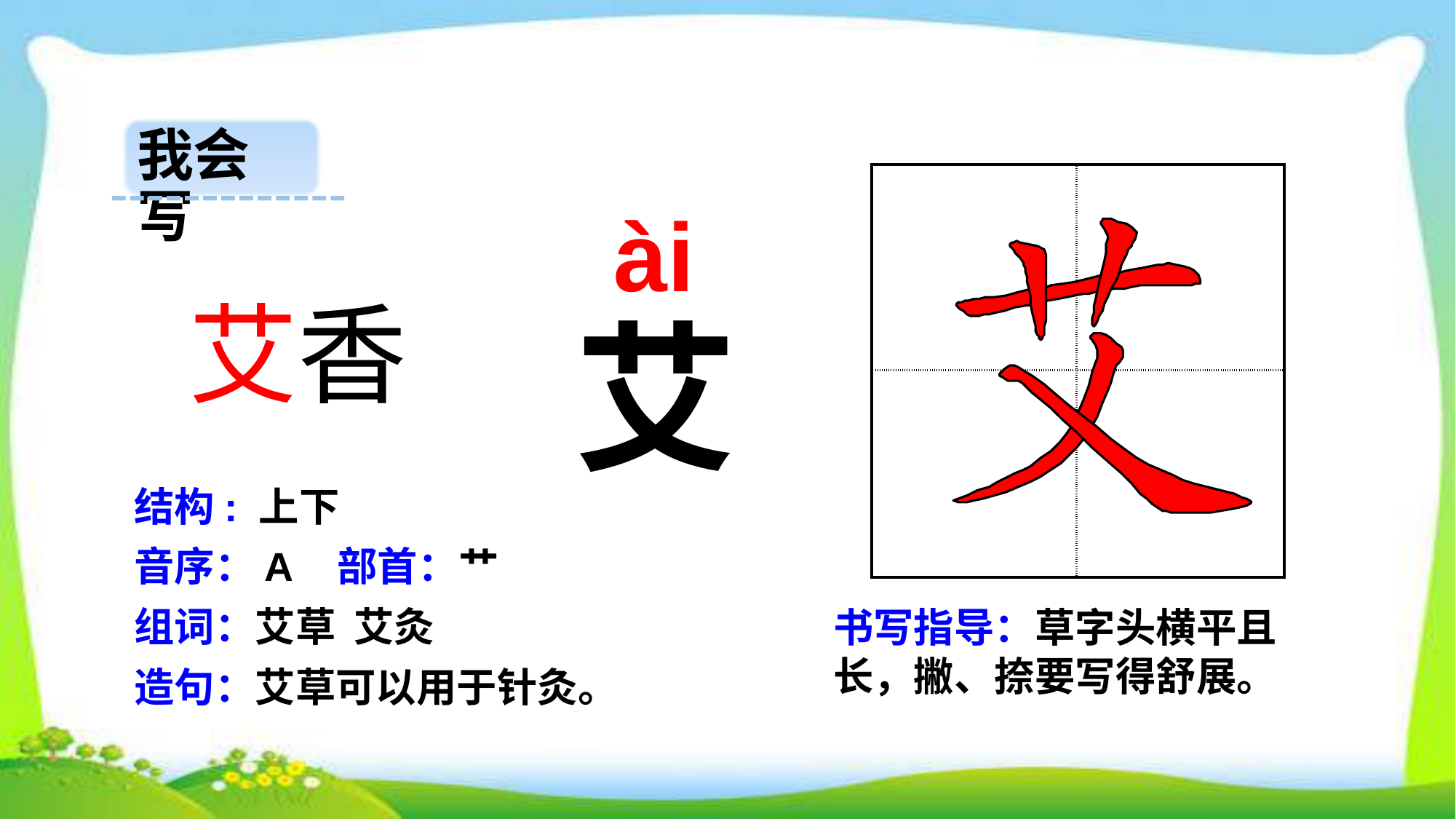

我会写

|  |  |
| --- | --- |
|  |  |
ài

 艾香
艾

结构: 上下
音序：A   部首：艹
组词：艾草  艾灸
书写指导：草字头横平且长，撇、捺要写得舒展。
造句：艾草可以用于针灸。